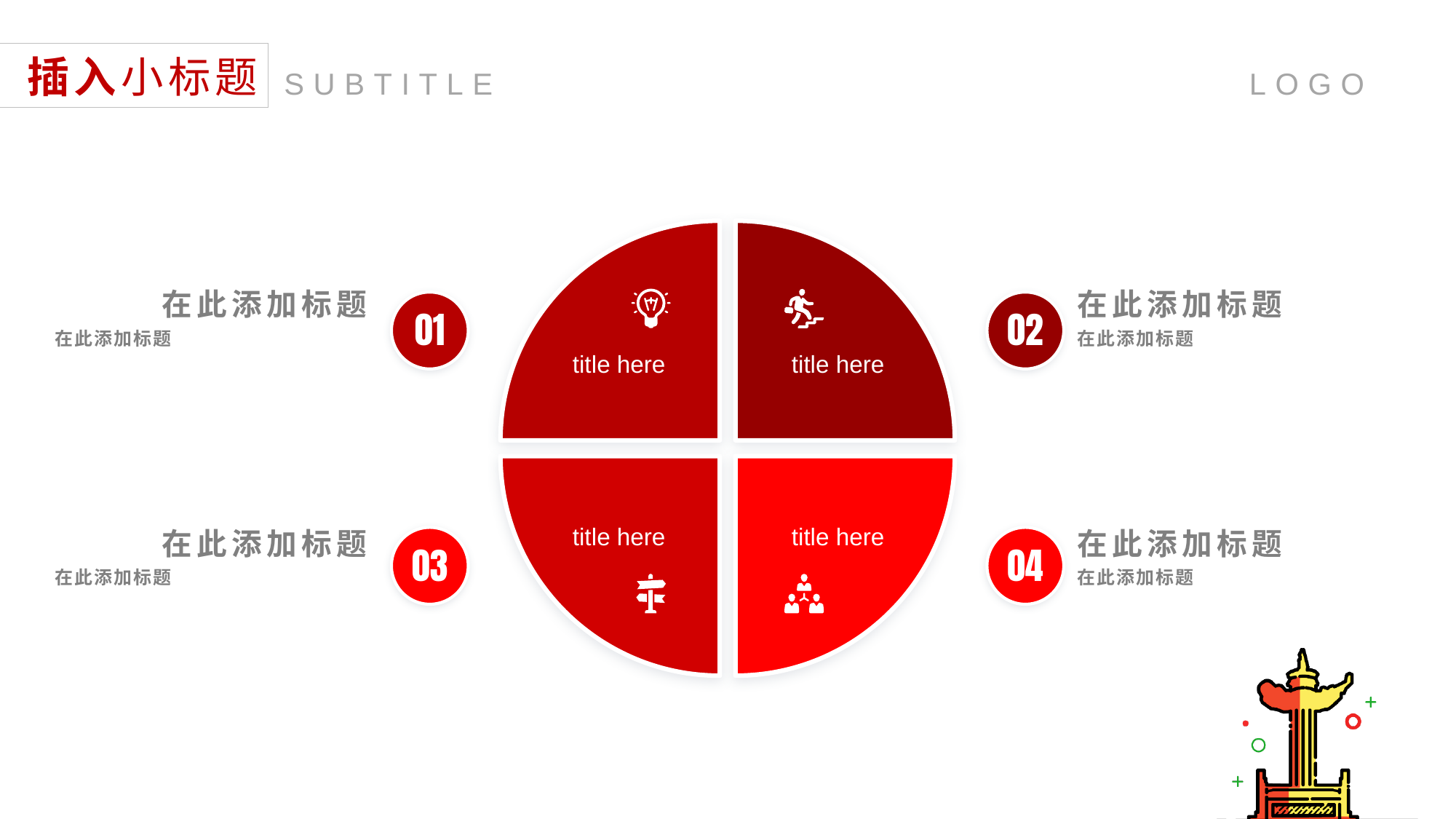

插入小标题
SUBTITLE

在此添加标题
在此添加标题
在此添加标题
在此添加标题

01
02
title here
title here

title here
title here
在此添加标题
在此添加标题
在此添加标题
在此添加标题

03
04